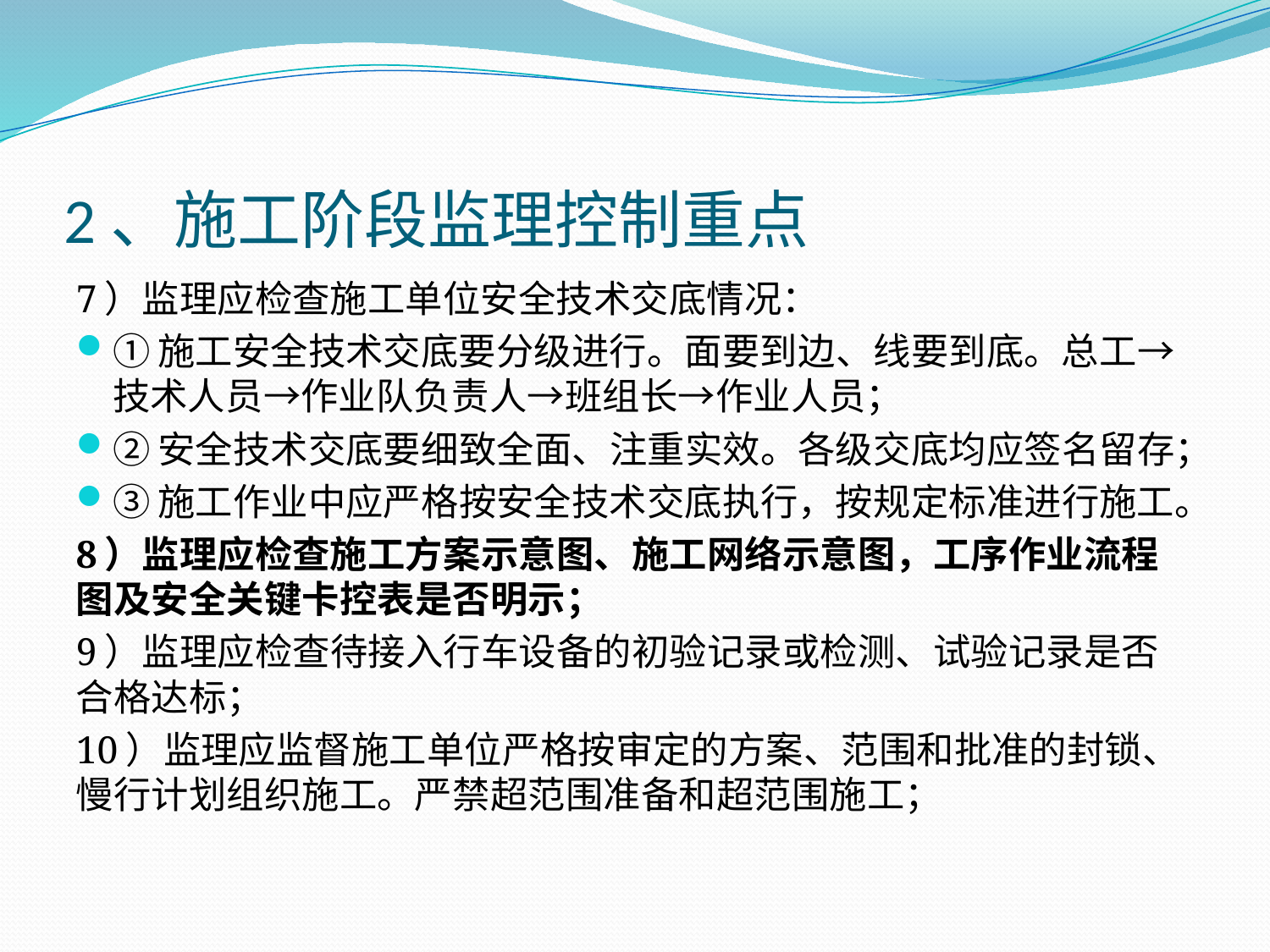

# 2、施工阶段监理控制重点
7）监理应检查施工单位安全技术交底情况：
①施工安全技术交底要分级进行。面要到边、线要到底。总工→技术人员→作业队负责人→班组长→作业人员；
②安全技术交底要细致全面、注重实效。各级交底均应签名留存；
③施工作业中应严格按安全技术交底执行，按规定标准进行施工。
8）监理应检查施工方案示意图、施工网络示意图，工序作业流程图及安全关键卡控表是否明示；
9）监理应检查待接入行车设备的初验记录或检测、试验记录是否合格达标；
10）监理应监督施工单位严格按审定的方案、范围和批准的封锁、慢行计划组织施工。严禁超范围准备和超范围施工；